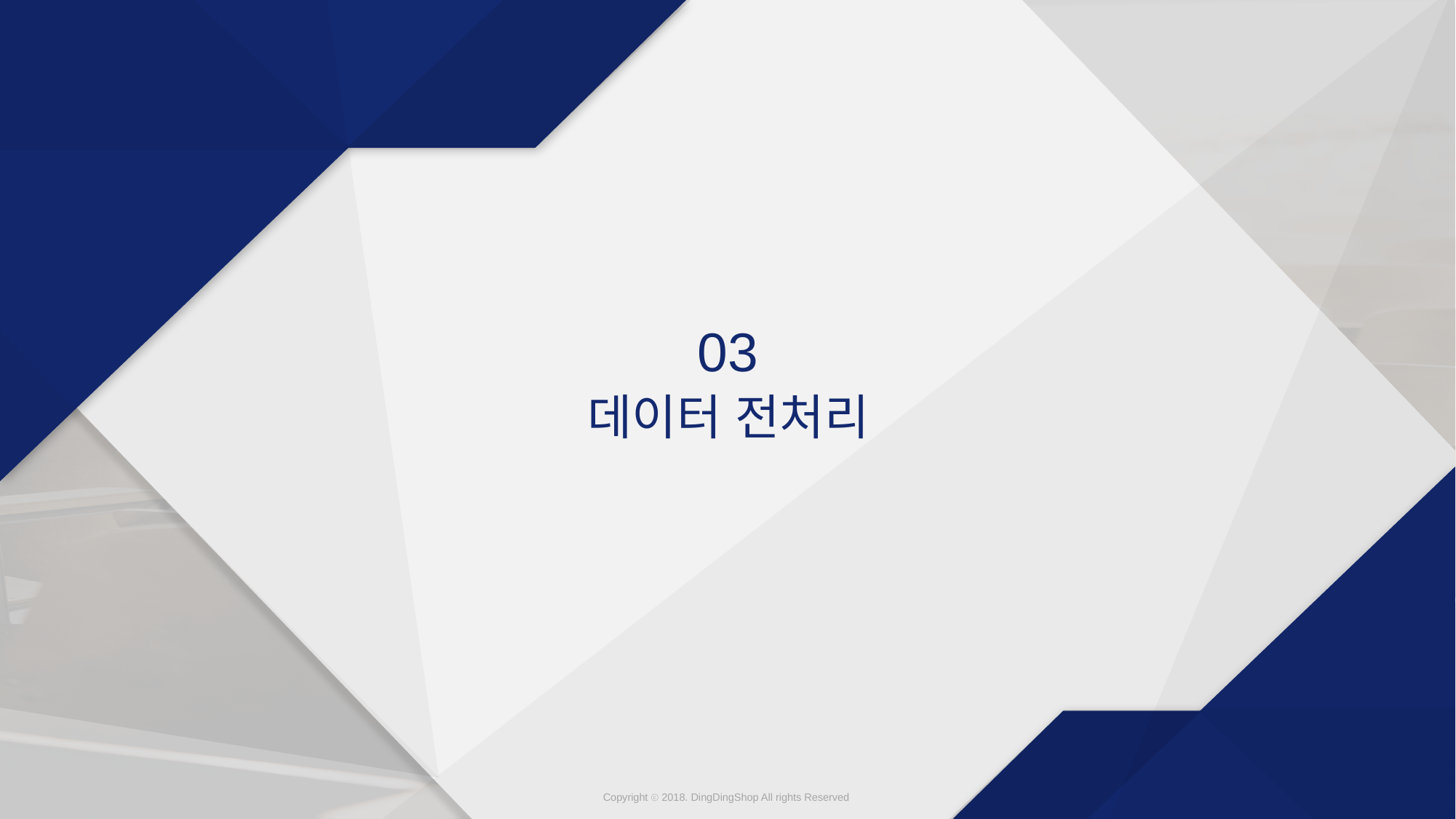

03
데이터 전처리

Copyright ⓒ 2018. DingDingShop All rights Reserved